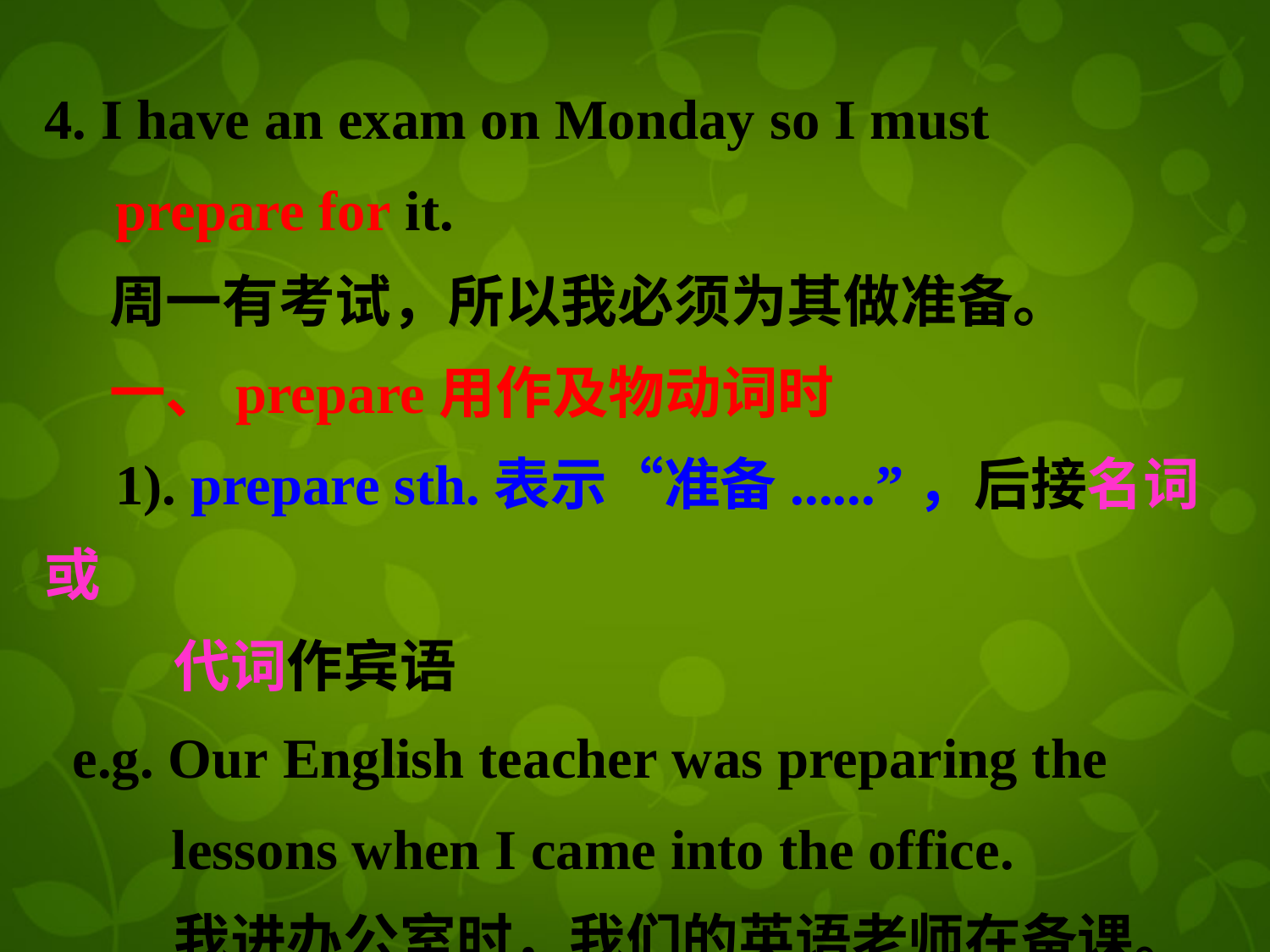

4. I have an exam on Monday so I must
     prepare for it.
    周一有考试，所以我必须为其做准备。
    一、prepare用作及物动词时
     1). prepare sth.表示“准备......”，后接名词或
         代词作宾语
  e.g. Our English teacher was preparing the
         lessons when I came into the office.
         我进办公室时，我们的英语老师在备课。